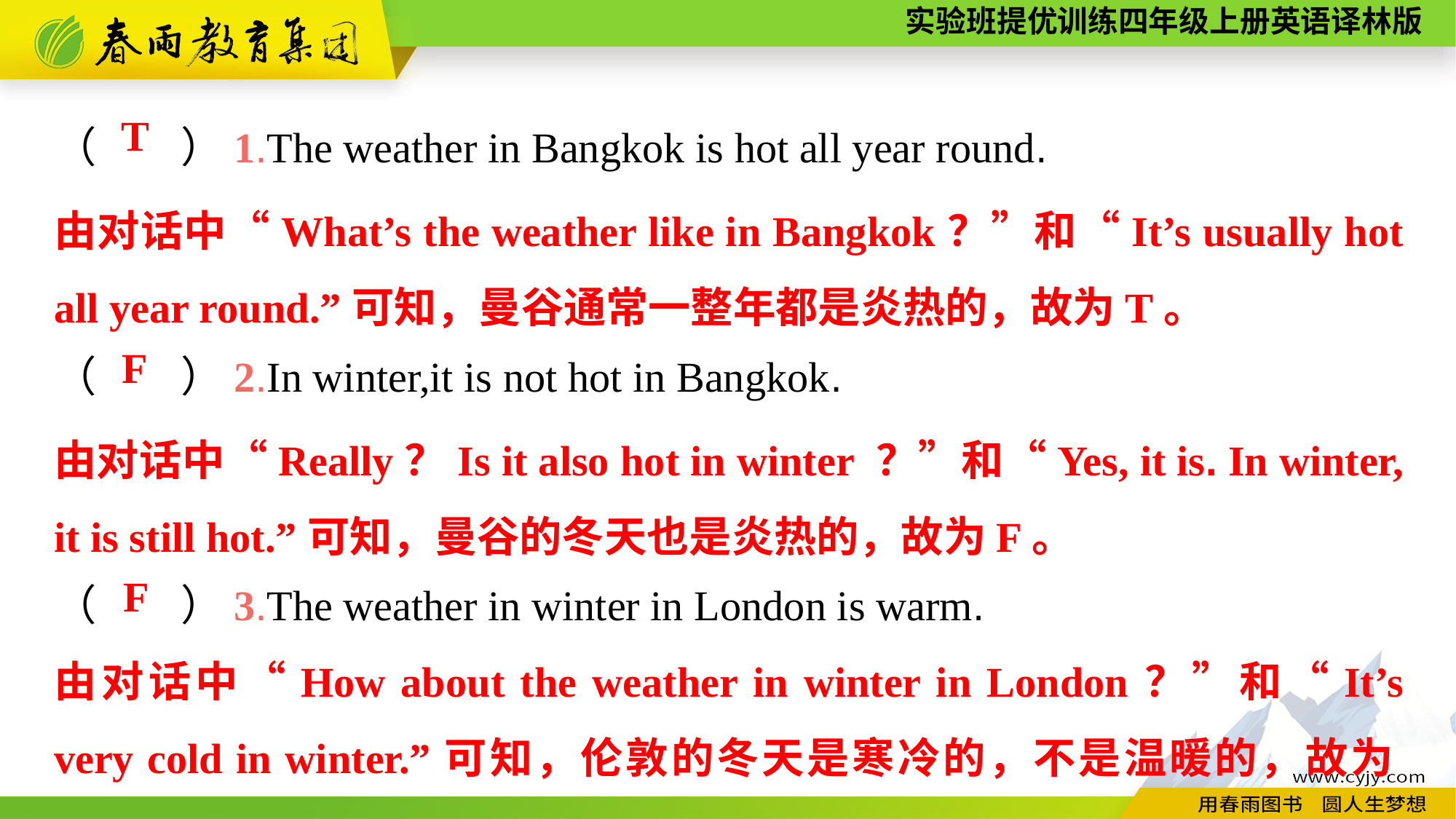

（　　）1.The weather in Bangkok is hot all year round.

（　　）2.In winter,it is not hot in Bangkok.

（　　）3.The weather in winter in London is warm.
T
由对话中“What’s the weather like in Bangkok？”和“It’s usually hot all year round.”可知，曼谷通常一整年都是炎热的，故为T。
F
由对话中“Really？Is it also hot in winter ？”和“Yes, it is. In winter, it is still hot.”可知，曼谷的冬天也是炎热的，故为F。
F
由对话中“How about the weather in winter in London？”和“It’s very cold in winter.”可知，伦敦的冬天是寒冷的，不是温暖的，故为F。